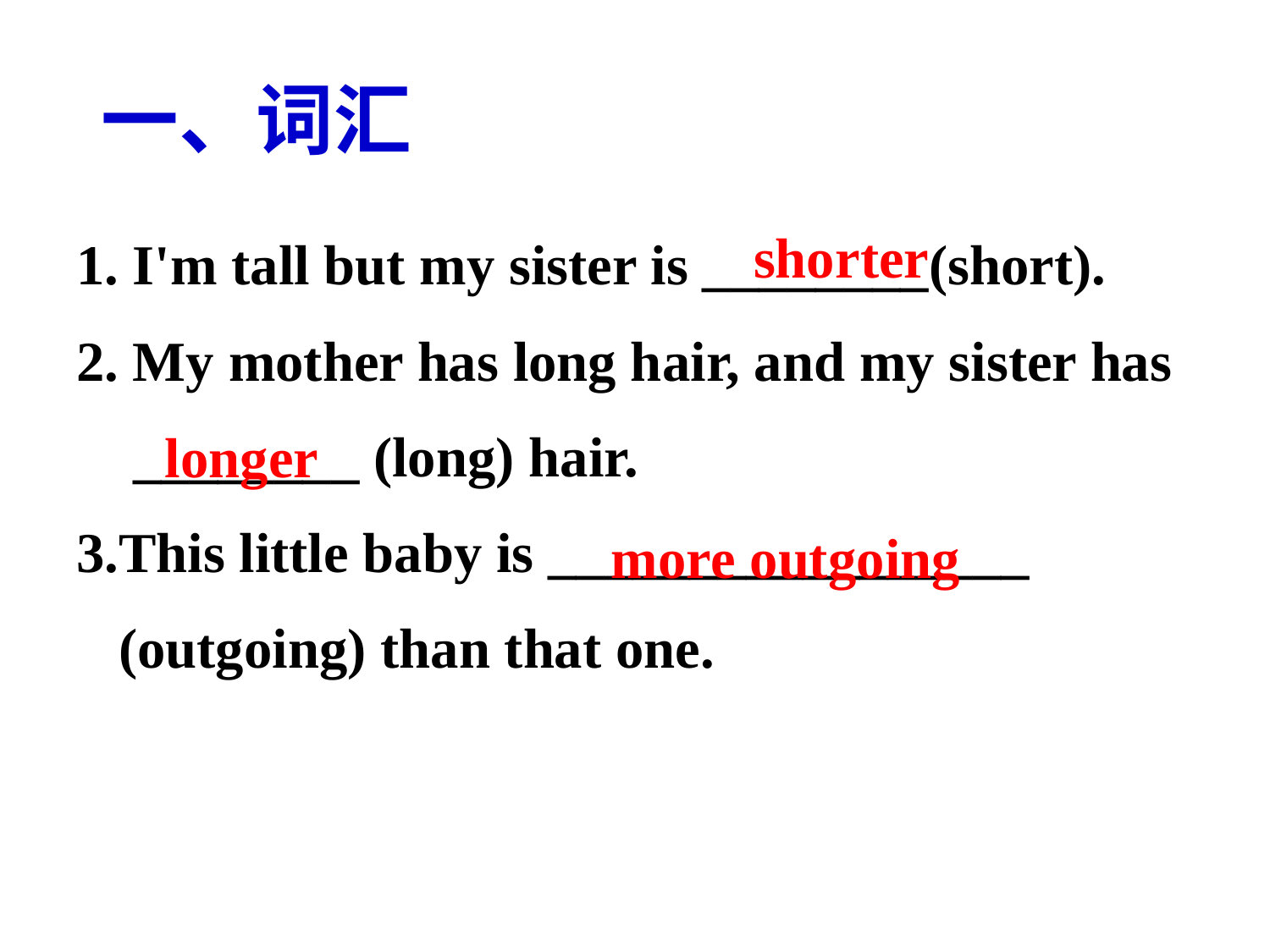

# 一、词汇
shorter
1. I'm tall but my sister is ________(short).
2. My mother has long hair, and my sister has
    ________ (long) hair.
3.This little baby is _________________
   (outgoing) than that one.
longer
more outgoing